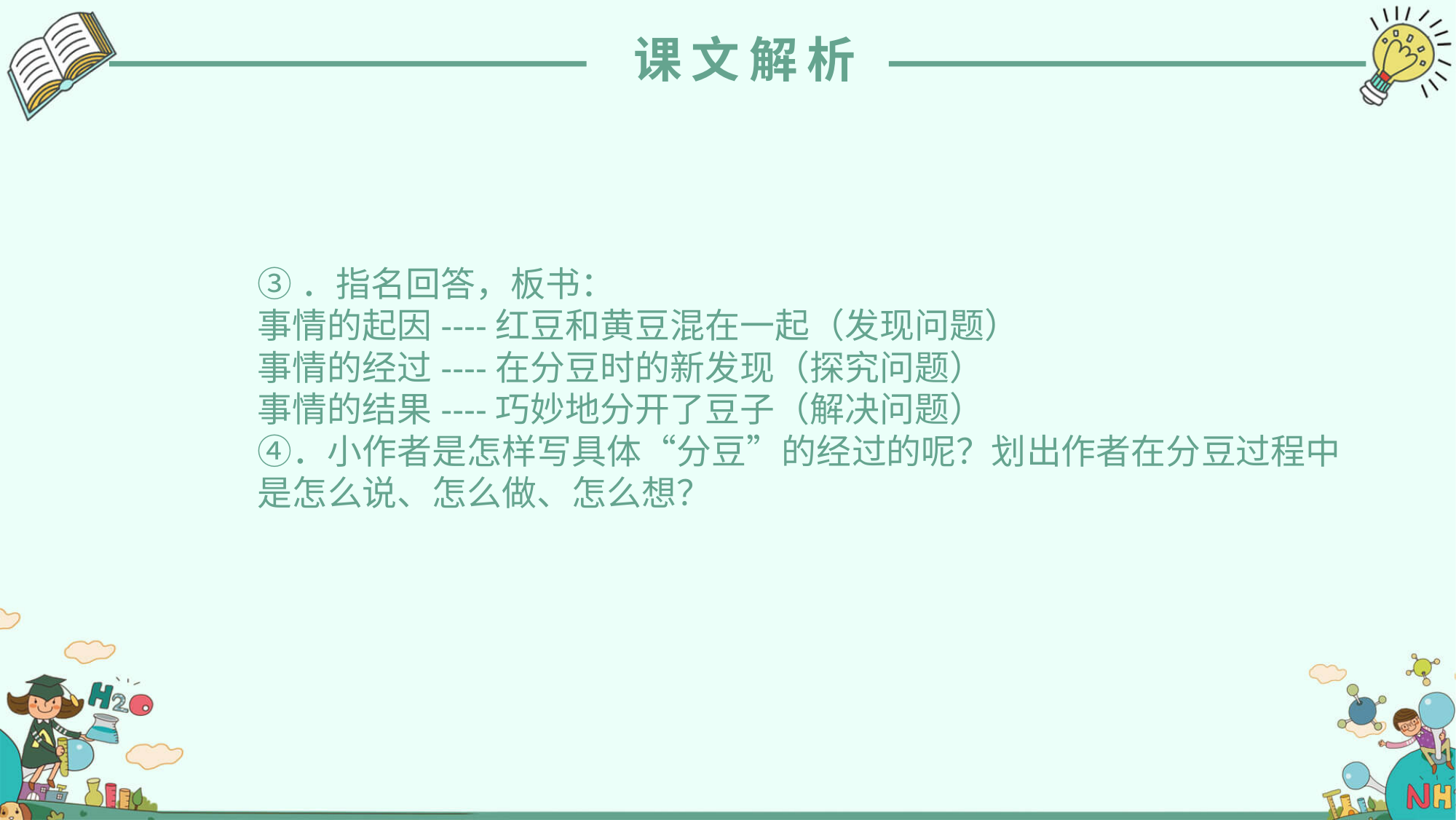

课文解析

③．指名回答，板书：
事情的起因----红豆和黄豆混在一起（发现问题）
事情的经过----在分豆时的新发现（探究问题）  
事情的结果----巧妙地分开了豆子（解决问题）
④．小作者是怎样写具体“分豆”的经过的呢？划出作者在分豆过程中是怎么说、怎么做、怎么想？